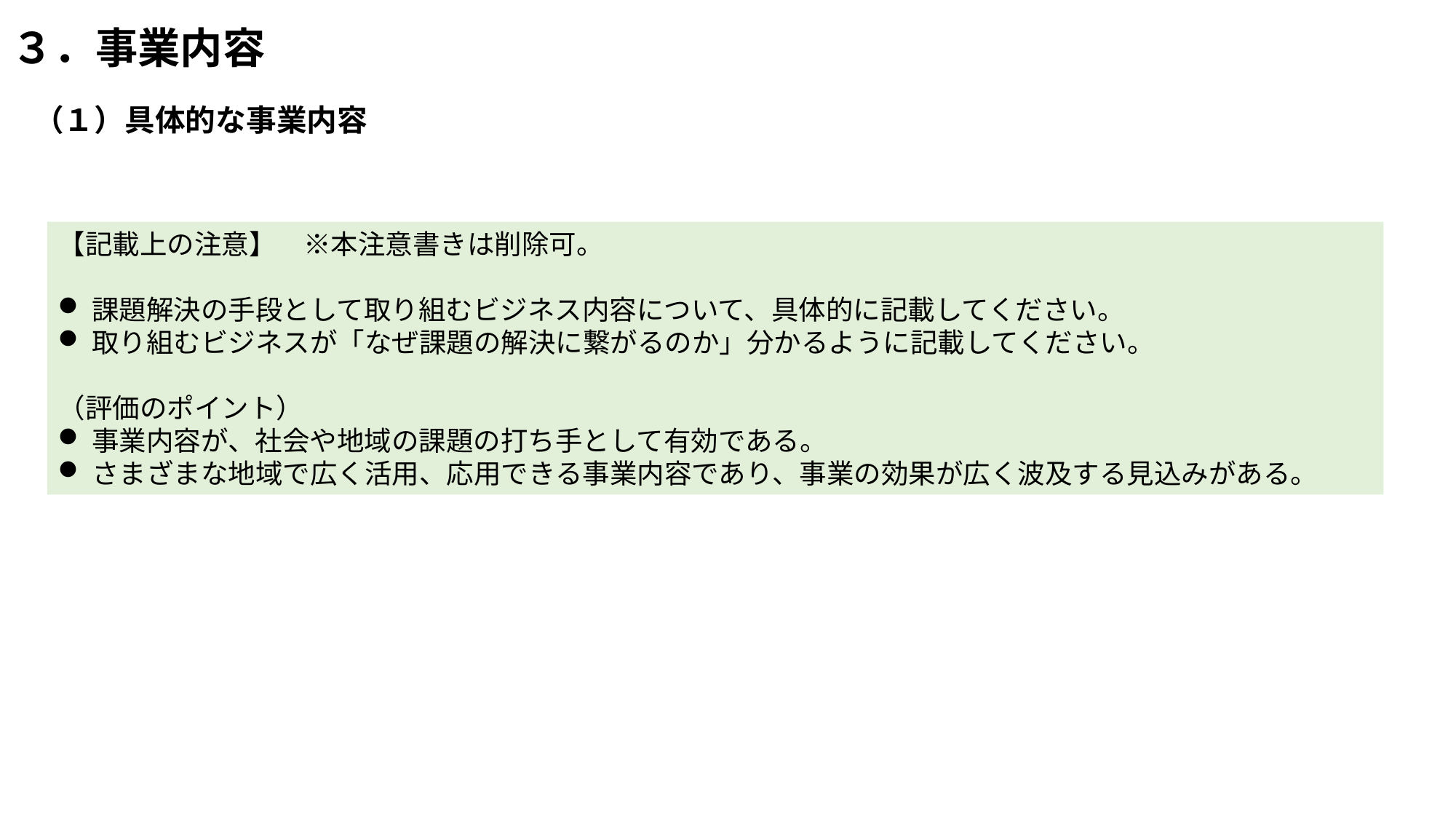

# ３．事業内容
（１）具体的な事業内容
【記載上の注意】　※本注意書きは削除可。

課題解決の手段として取り組むビジネス内容について、具体的に記載してください。
取り組むビジネスが「なぜ課題の解決に繋がるのか」分かるように記載してください。

（評価のポイント）
事業内容が、社会や地域の課題の打ち手として有効である。
さまざまな地域で広く活用、応用できる事業内容であり、事業の効果が広く波及する見込みがある。